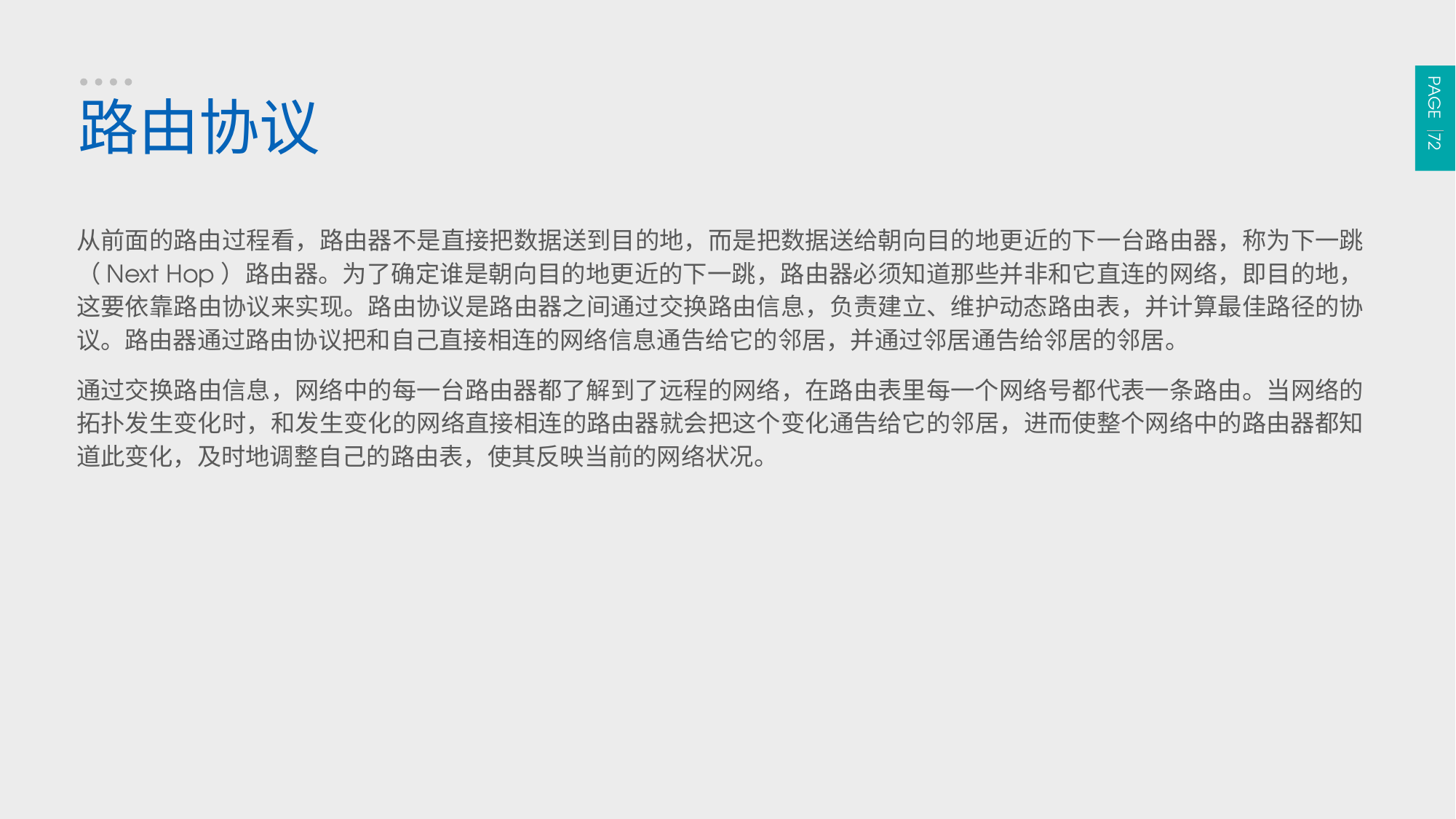

PAGE   72
路由协议
从前面的路由过程看，路由器不是直接把数据送到目的地，而是把数据送给朝向目的地更近的下一台路由器，称为下一跳（Next Hop）路由器。为了确定谁是朝向目的地更近的下一跳，路由器必须知道那些并非和它直连的网络，即目的地，这要依靠路由协议来实现。路由协议是路由器之间通过交换路由信息，负责建立、维护动态路由表，并计算最佳路径的协议。路由器通过路由协议把和自己直接相连的网络信息通告给它的邻居，并通过邻居通告给邻居的邻居。
通过交换路由信息，网络中的每一台路由器都了解到了远程的网络，在路由表里每一个网络号都代表一条路由。当网络的拓扑发生变化时，和发生变化的网络直接相连的路由器就会把这个变化通告给它的邻居，进而使整个网络中的路由器都知道此变化，及时地调整自己的路由表，使其反映当前的网络状况。